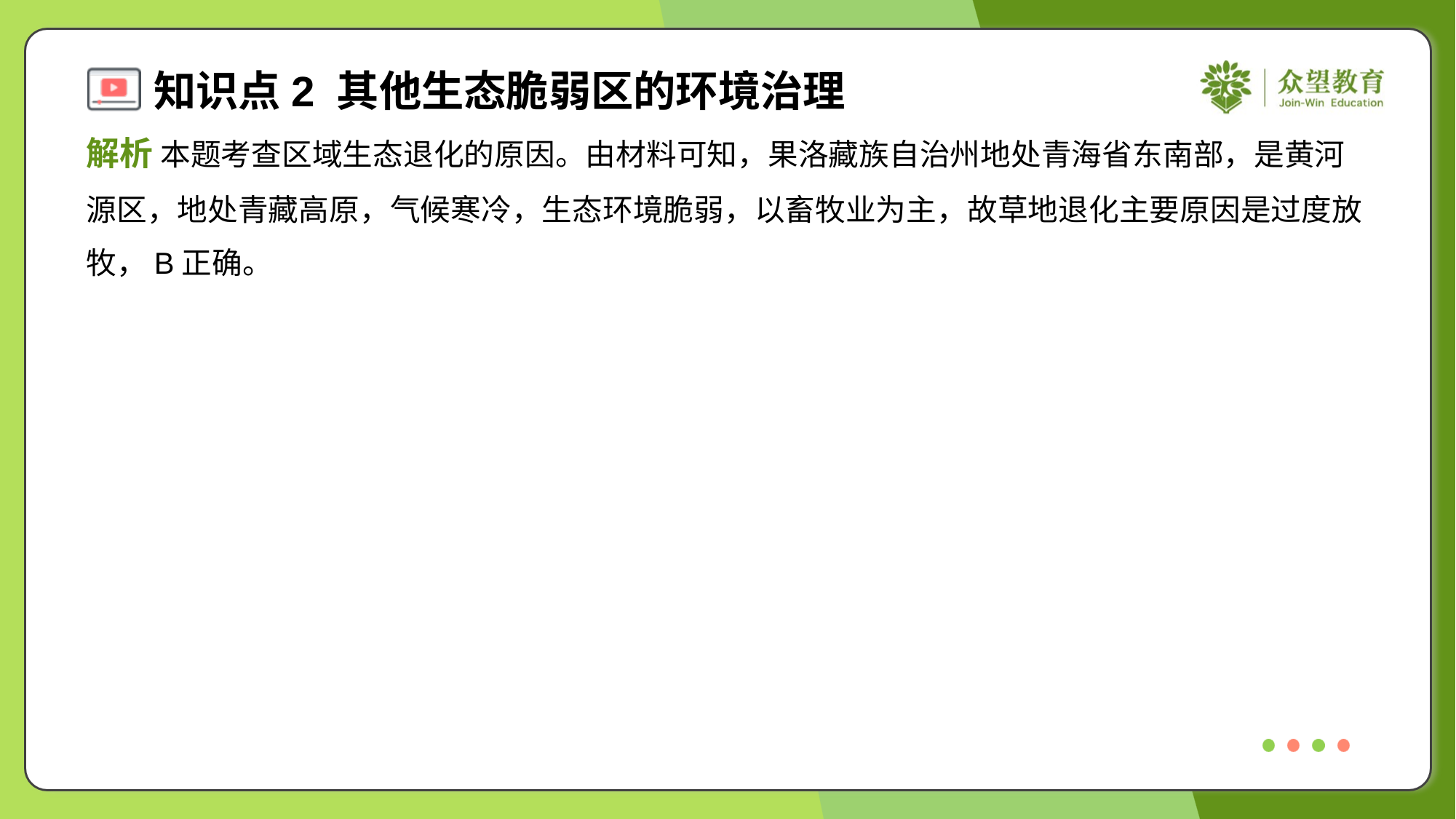

解析 本题考查区域生态退化的原因。由材料可知，果洛藏族自治州地处青海省东南部，是黄河
源区，地处青藏高原，气候寒冷，生态环境脆弱，以畜牧业为主，故草地退化主要原因是过度放
牧，B正确。